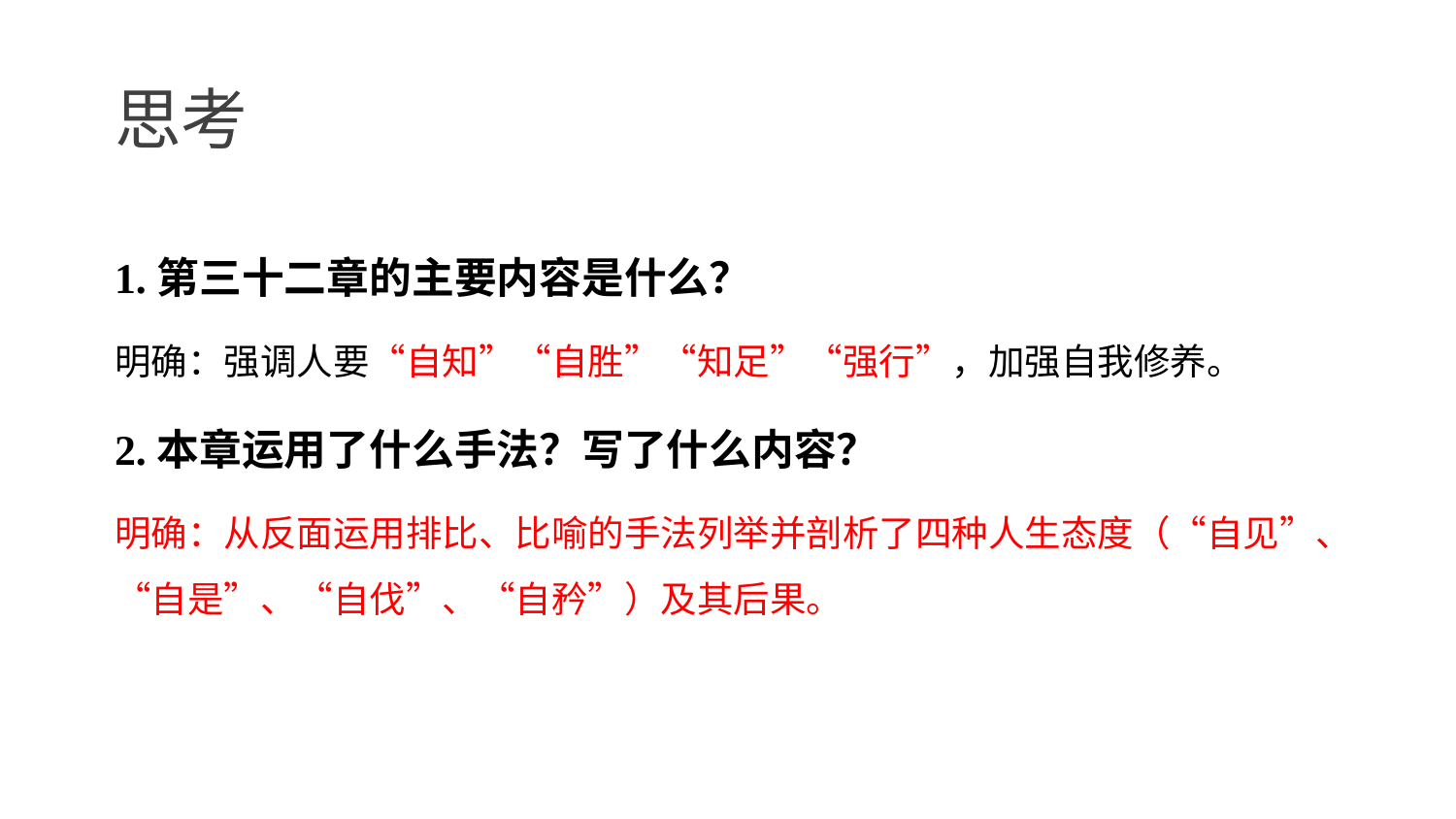

# 思考
1.第三十二章的主要内容是什么？
明确：强调人要“自知”“自胜”“知足”“强行”，加强自我修养。
2.本章运用了什么手法？写了什么内容？
明确：从反面运用排比、比喻的手法列举并剖析了四种人生态度（“自见”、“自是”、“自伐”、“自矜”）及其后果。